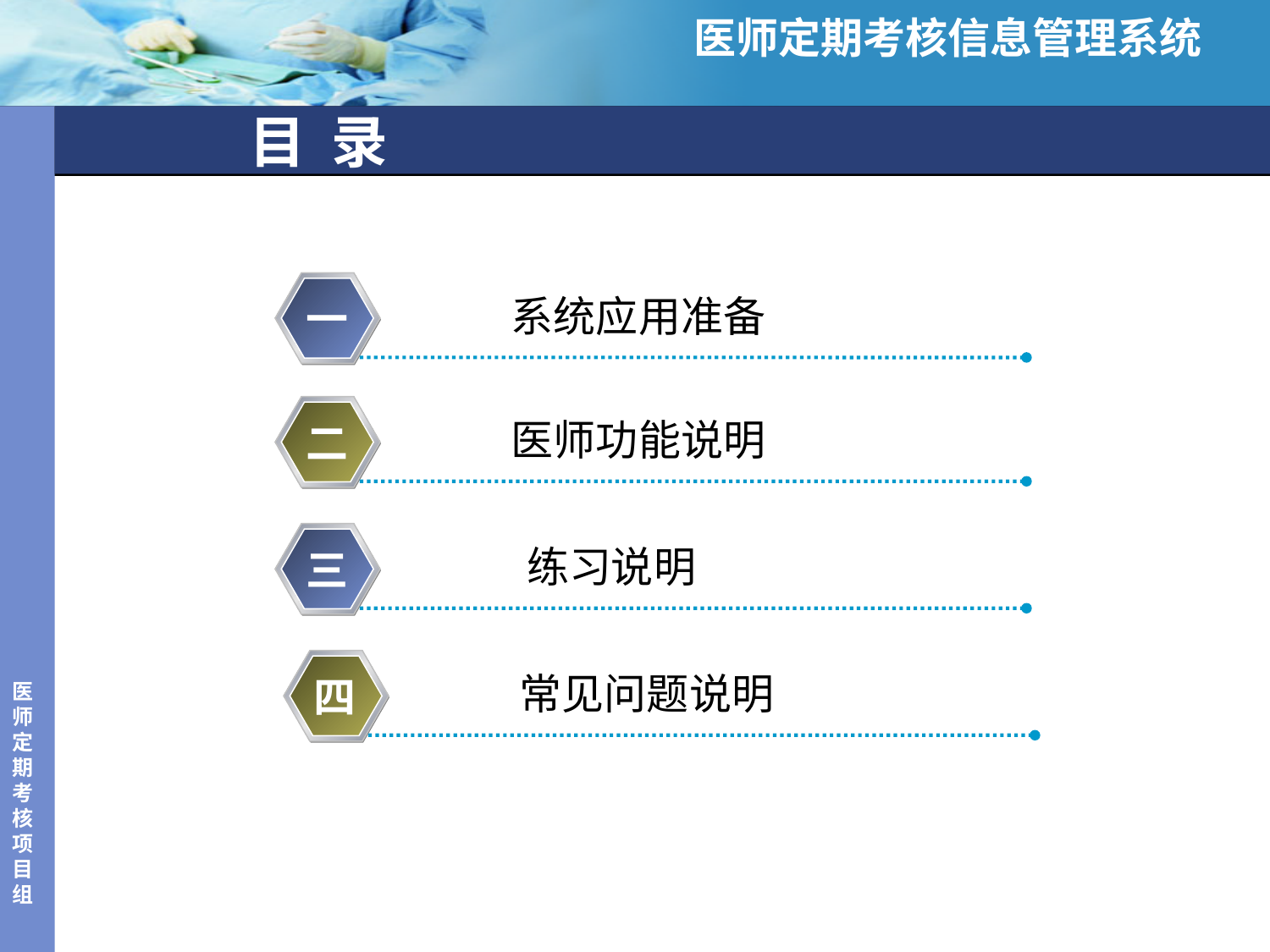

医师定期考核信息管理系统
# 目  录

系统应用准备
一

医师功能说明
二

 练习说明
三

二

常见问题说明
四

2